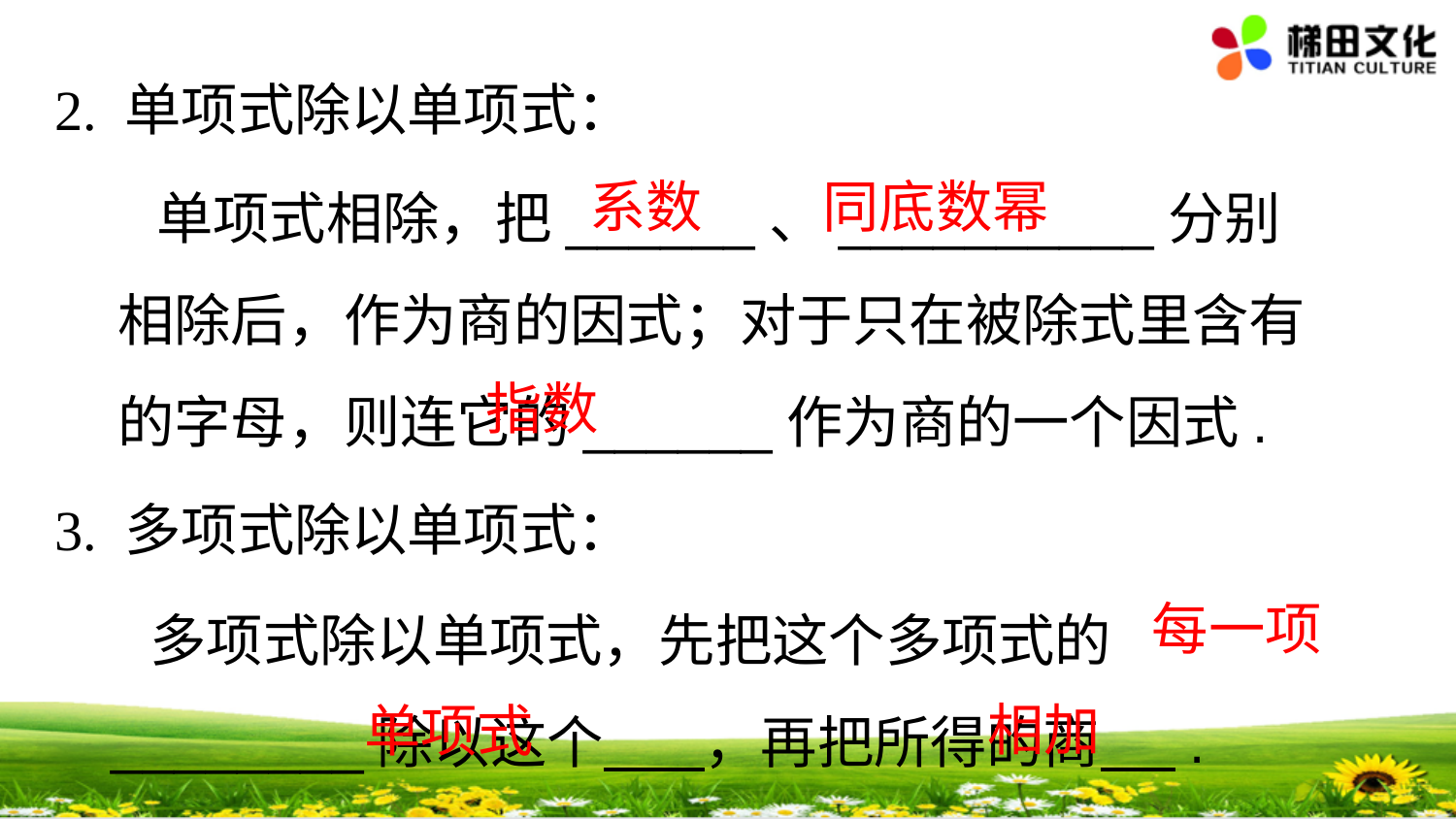

2. 单项式除以单项式：
  单项式相除，把______、__________分别相除后，作为商的因式；对于只在被除式里含有的字母，则连它的______作为商的一个因式.
同底数幂
系数
指数
3. 多项式除以单项式：
  多项式除以单项式，先把这个多项式的________除以这个        ，再把所得的商      .
每一项
相加
单项式